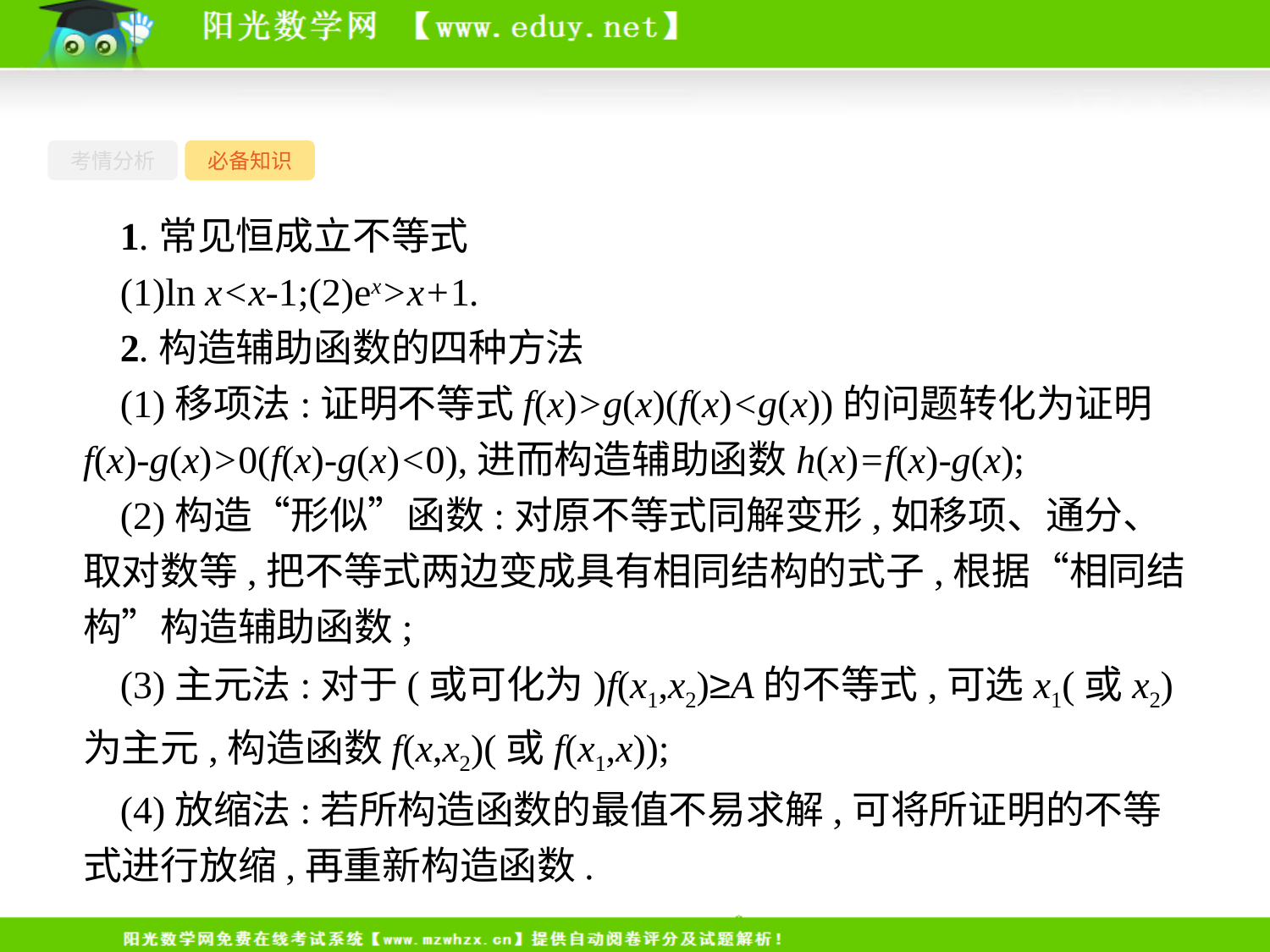

考情分析
必备知识
1.常见恒成立不等式
(1)ln x<x-1;(2)ex>x+1.
2.构造辅助函数的四种方法
(1)移项法:证明不等式f(x)>g(x)(f(x)<g(x))的问题转化为证明f(x)-g(x)>0(f(x)-g(x)<0),进而构造辅助函数h(x)=f(x)-g(x);
(2)构造“形似”函数:对原不等式同解变形,如移项、通分、取对数等,把不等式两边变成具有相同结构的式子,根据“相同结构”构造辅助函数;
(3)主元法:对于(或可化为)f(x1,x2)≥A的不等式,可选x1(或x2)为主元,构造函数f(x,x2)(或f(x1,x));
(4)放缩法:若所构造函数的最值不易求解,可将所证明的不等式进行放缩,再重新构造函数.